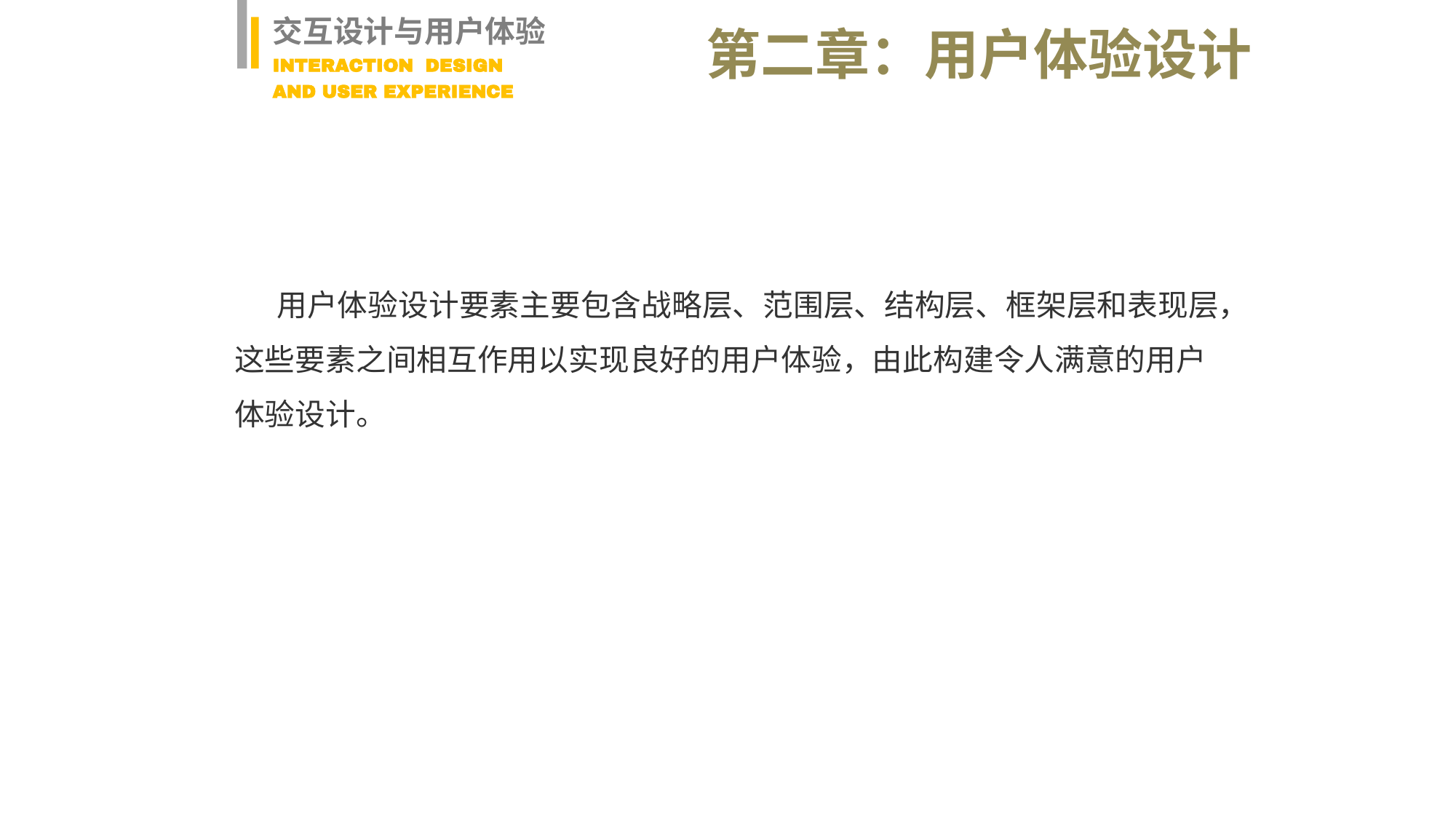

交互设计与用户体验
INTERACTION  DESIGN
AND USER EXPERIENCE
第二章：用户体验设计

用户体验设计要素主要包含战略层、范围层、结构层、框架层和表现层，这些要素之间相互作用以实现良好的用户体验，由此构建令人满意的用户体验设计。